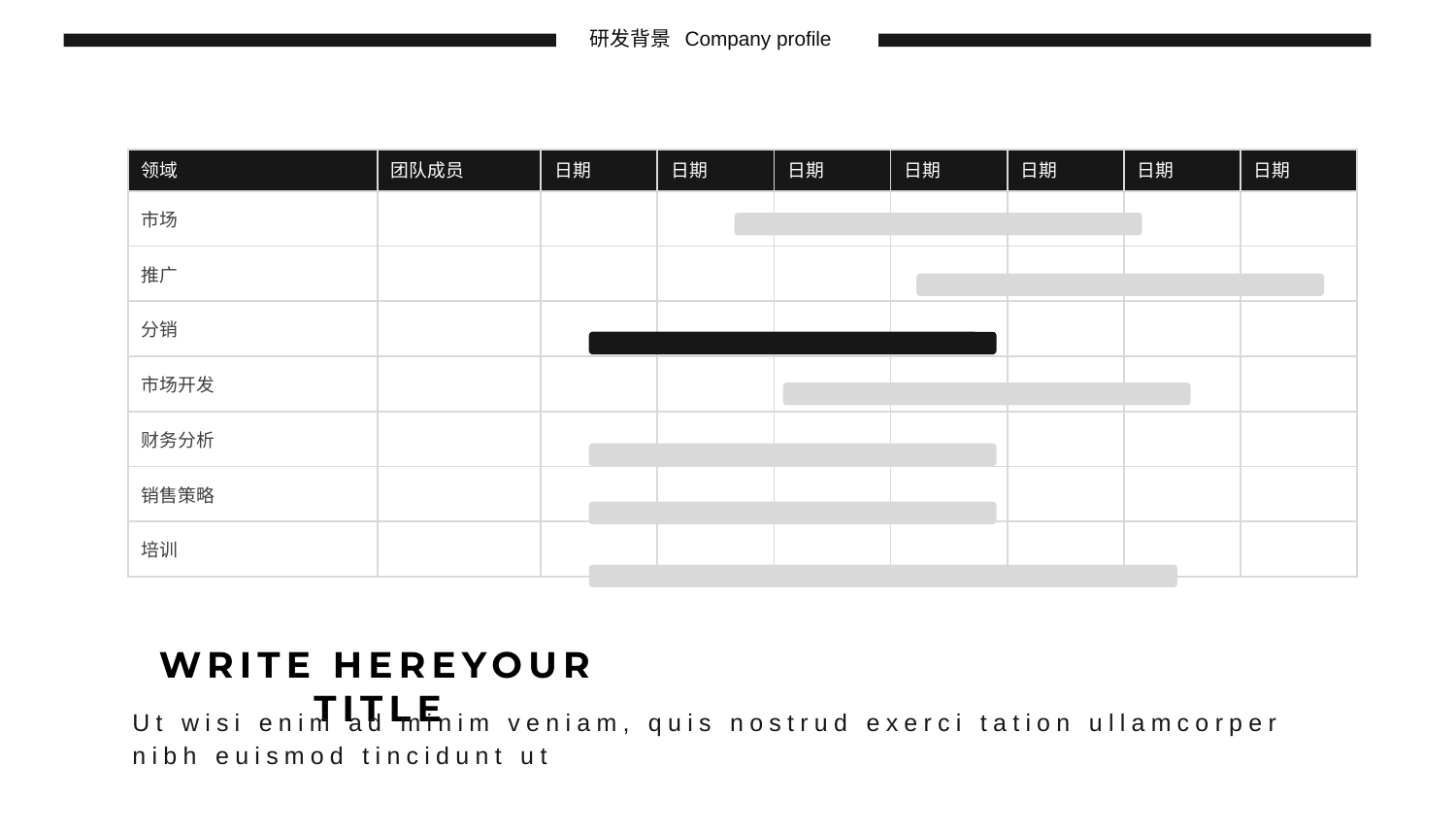

研发背景
Company profile

| 领域 | 团队成员 | 日期 | 日期 | 日期 | 日期 | 日期 | 日期 | 日期 |
| --- | --- | --- | --- | --- | --- | --- | --- | --- |
| 市场 |  |  |  |  |  |  |  |  |
| 推广 |  |  |  |  |  |  |  |  |
| 分销 |  |  |  |  |  |  |  |  |
| 市场开发 |  |  |  |  |  |  |  |  |
| 财务分析 |  |  |  |  |  |  |  |  |
| 销售策略 |  |  |  |  |  |  |  |  |
| 培训 |  |  |  |  |  |  |  |  |

WRITE HEREYOUR TITLE

Ut wisi enim ad minim veniam, quis nostrud exerci tation ullamcorper nibh euismod tincidunt ut